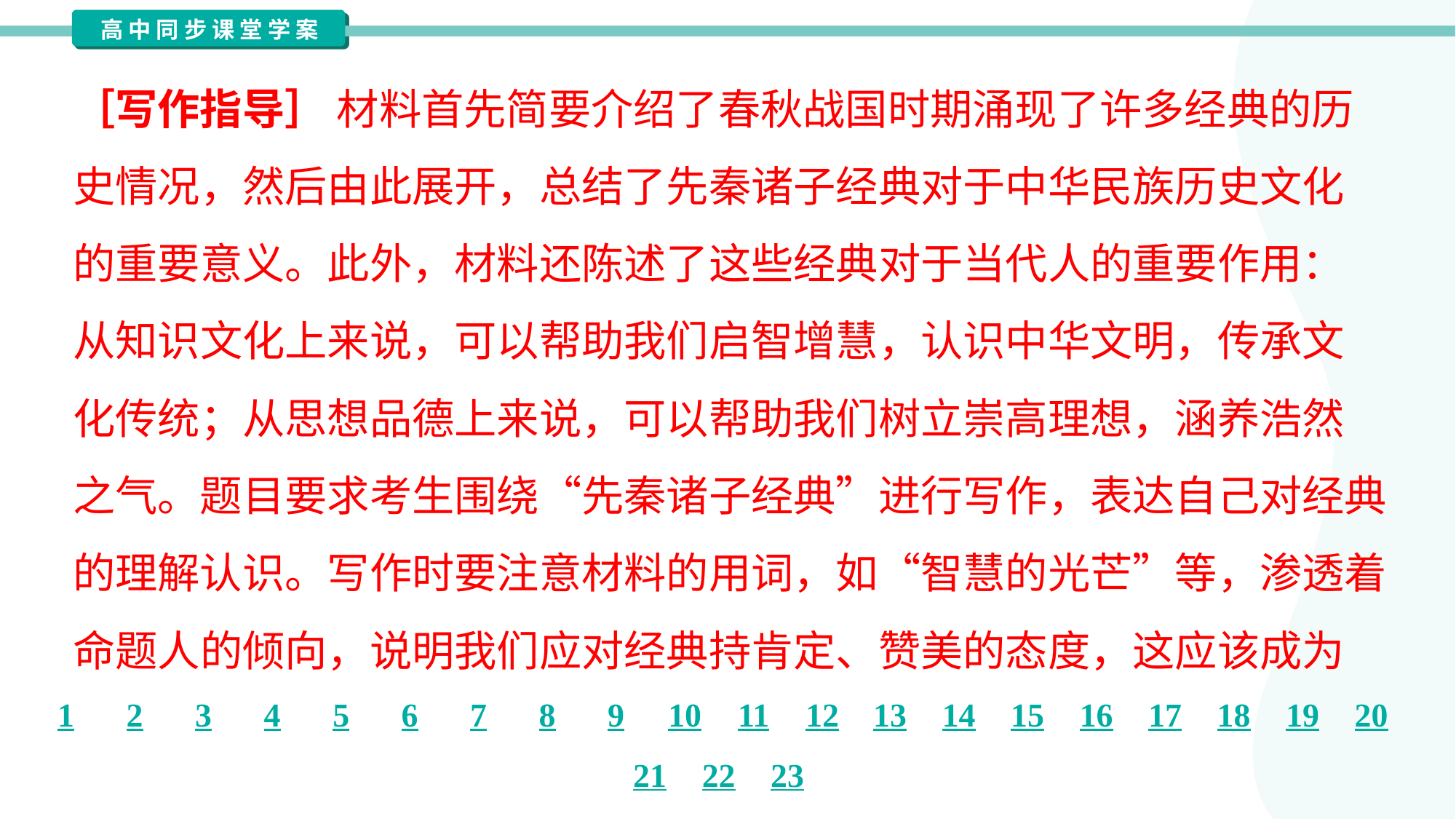

［写作指导］ 材料首先简要介绍了春秋战国时期涌现了许多经典的历
史情况，然后由此展开，总结了先秦诸子经典对于中华民族历史文化
的重要意义。此外，材料还陈述了这些经典对于当代人的重要作用：
从知识文化上来说，可以帮助我们启智增慧，认识中华文明，传承文
化传统；从思想品德上来说，可以帮助我们树立崇高理想，涵养浩然
之气。题目要求考生围绕“先秦诸子经典”进行写作，表达自己对经典
的理解认识。写作时要注意材料的用词，如“智慧的光芒”等，渗透着
命题人的倾向，说明我们应对经典持肯定、赞美的态度，这应该成为